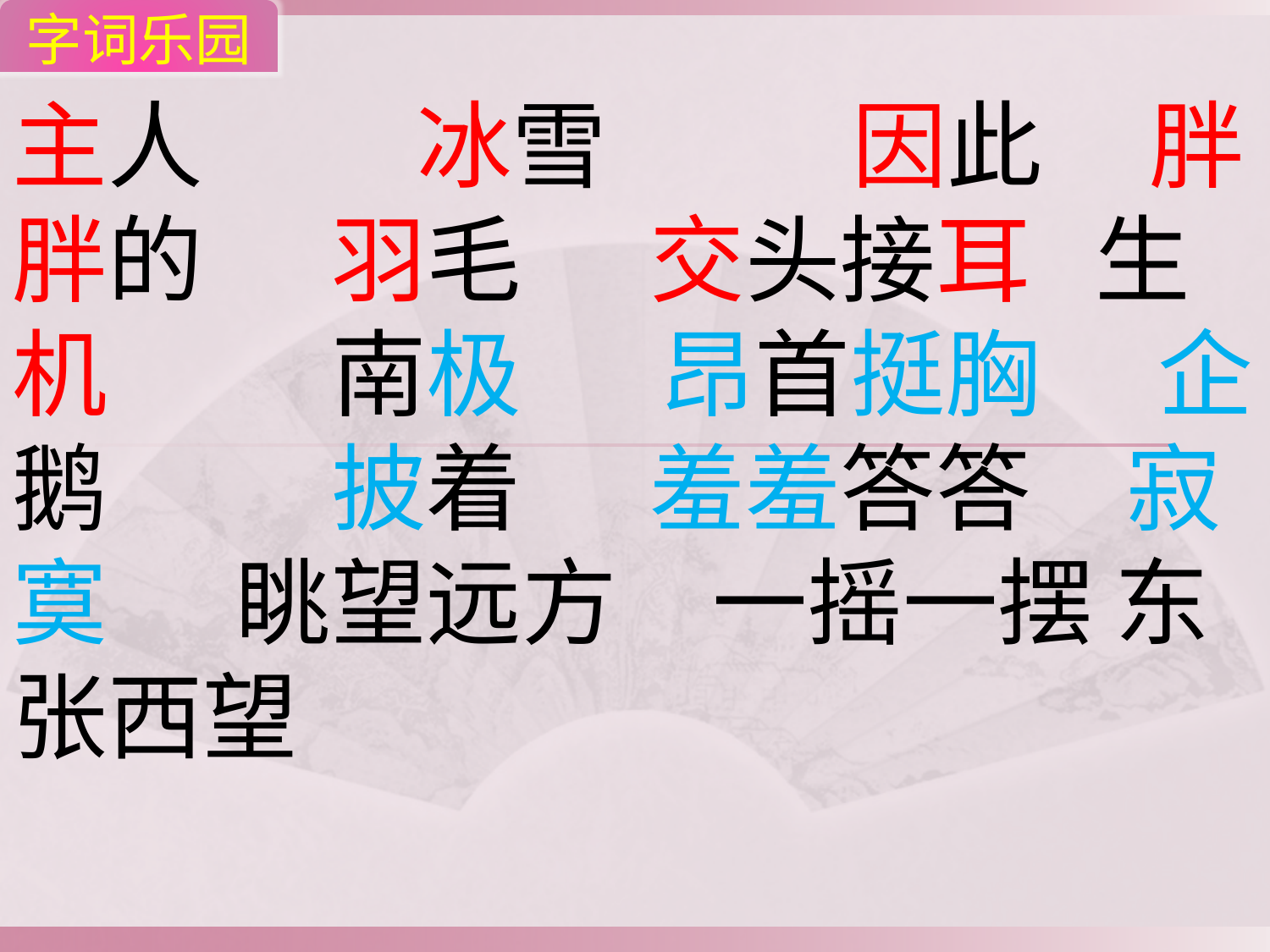

字词乐园
主人          冰雪       　因此     胖胖的      羽毛      交头接耳   生机　      南极　  昂首挺胸　 企鹅　      披着      羞羞答答　寂寞      眺望远方　一摇一摆 东张西望